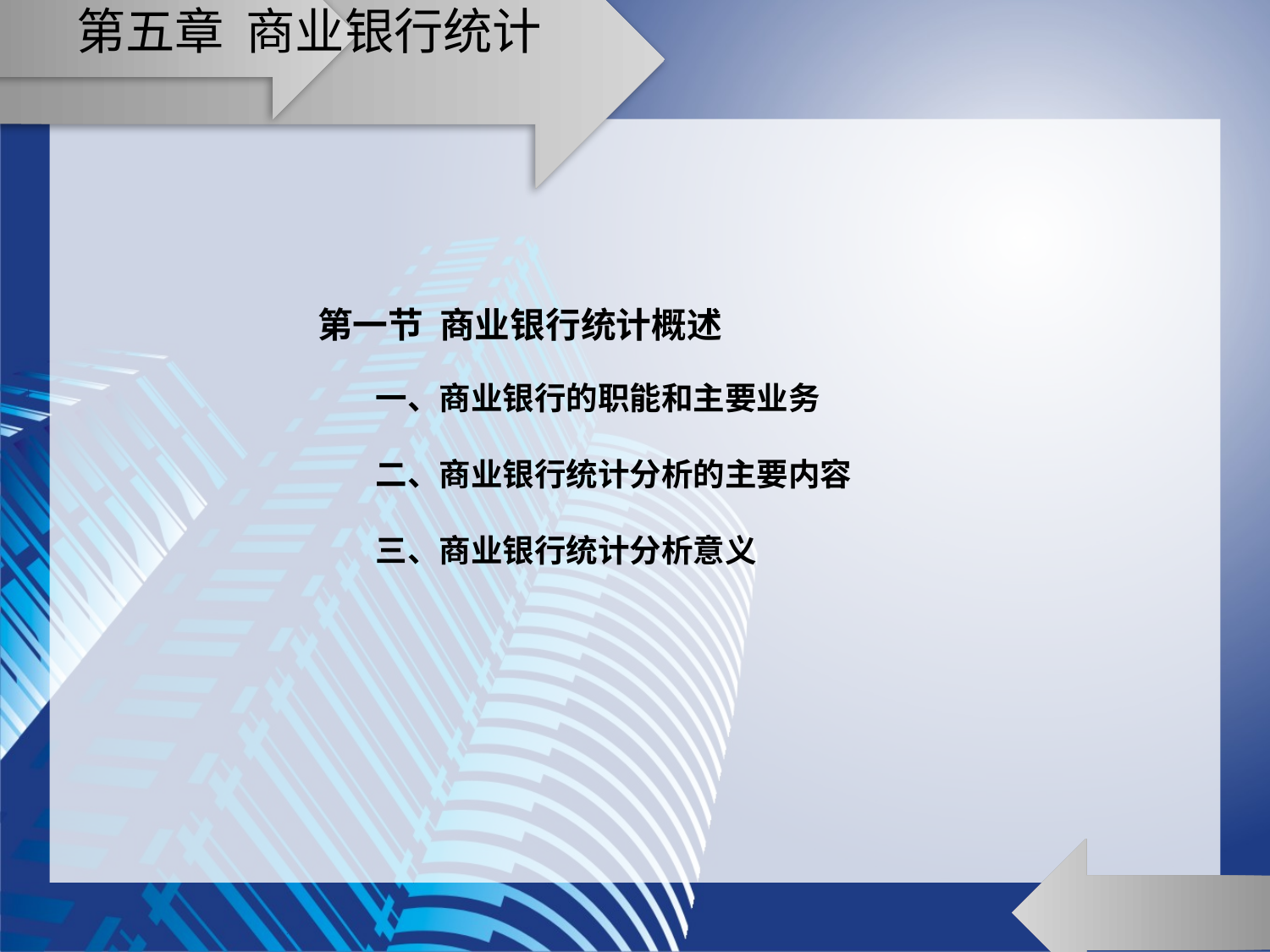

# 第五章  商业银行统计
第一节  商业银行统计概述

       一、商业银行的职能和主要业务

       二、商业银行统计分析的主要内容

       三、商业银行统计分析意义